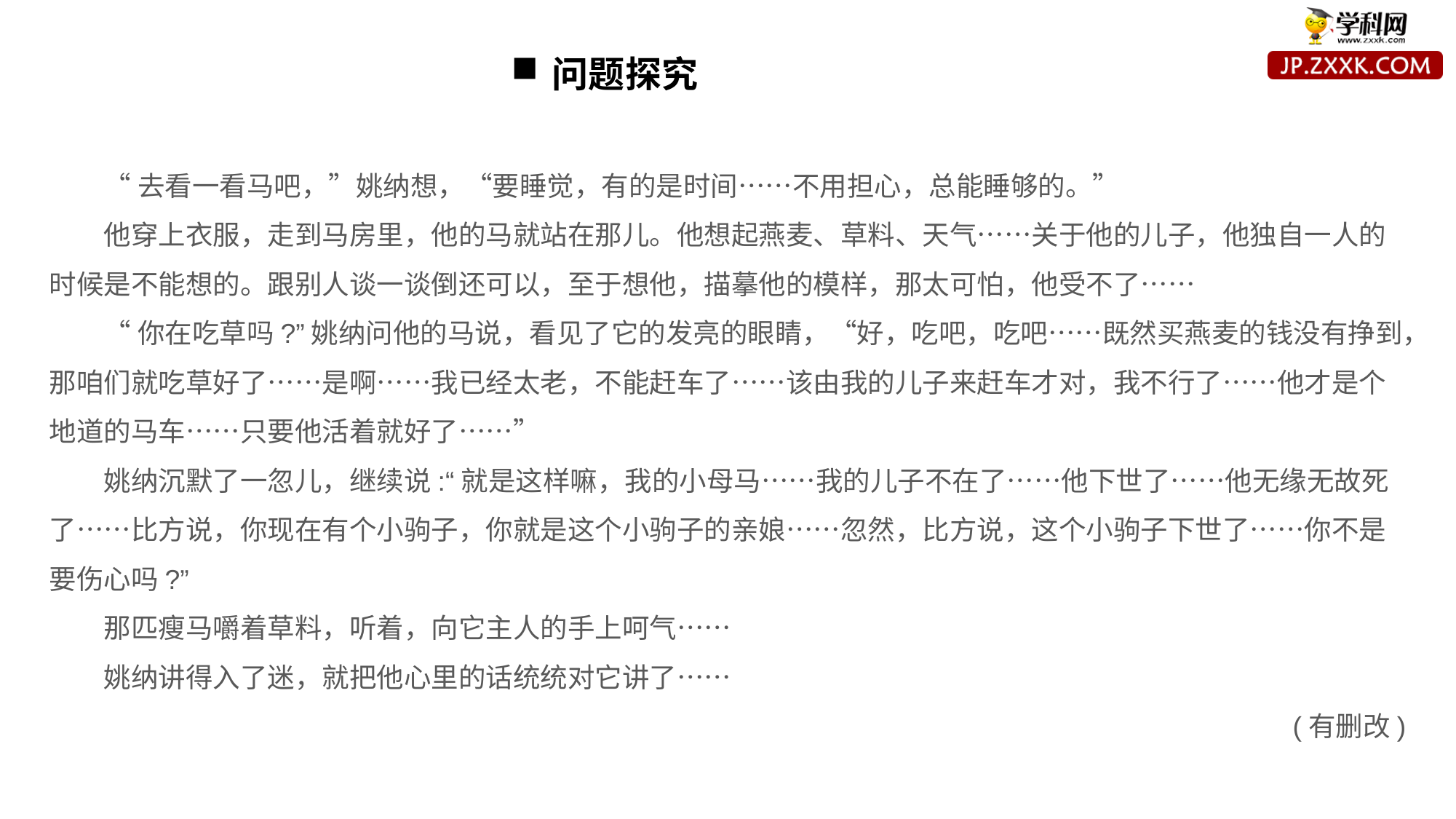

问题探究

“去看一看马吧，”姚纳想，“要睡觉，有的是时间……不用担心，总能睡够的。”
他穿上衣服，走到马房里，他的马就站在那儿。他想起燕麦、草料、天气……关于他的儿子，他独自一人的时候是不能想的。跟别人谈一谈倒还可以，至于想他，描摹他的模样，那太可怕，他受不了……
“你在吃草吗?”姚纳问他的马说，看见了它的发亮的眼睛，“好，吃吧，吃吧……既然买燕麦的钱没有挣到，那咱们就吃草好了……是啊……我已经太老，不能赶车了……该由我的儿子来赶车才对，我不行了……他才是个地道的马车……只要他活着就好了……”
姚纳沉默了一忽儿，继续说:“就是这样嘛，我的小母马……我的儿子不在了……他下世了……他无缘无故死了……比方说，你现在有个小驹子，你就是这个小驹子的亲娘……忽然，比方说，这个小驹子下世了……你不是要伤心吗?”
那匹瘦马嚼着草料，听着，向它主人的手上呵气……
姚纳讲得入了迷，就把他心里的话统统对它讲了……
(有删改)